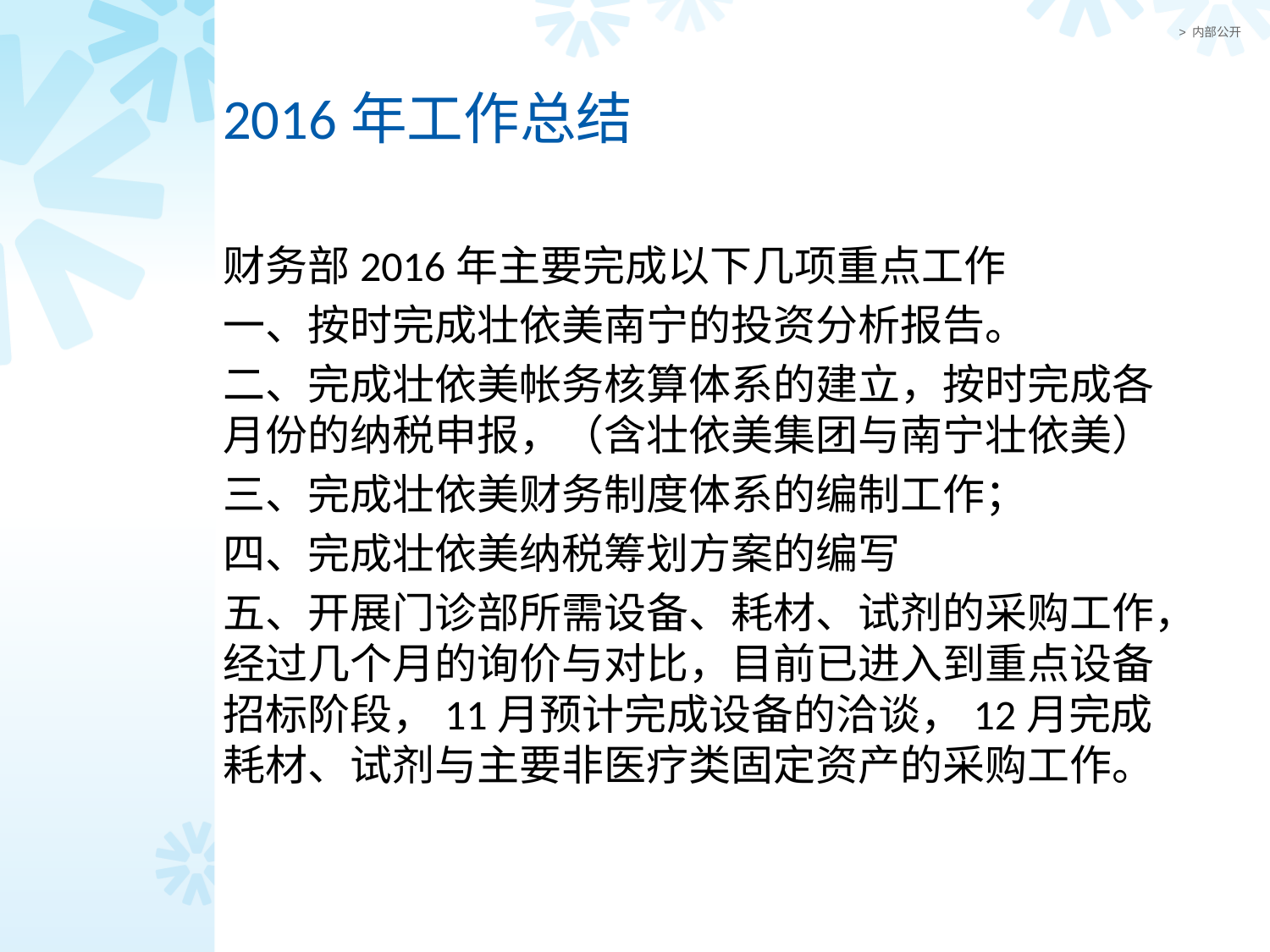

# 2016年工作总结
财务部2016年主要完成以下几项重点工作
一、按时完成壮依美南宁的投资分析报告。
二、完成壮依美帐务核算体系的建立，按时完成各月份的纳税申报，（含壮依美集团与南宁壮依美）
三、完成壮依美财务制度体系的编制工作；
四、完成壮依美纳税筹划方案的编写
五、开展门诊部所需设备、耗材、试剂的采购工作，经过几个月的询价与对比，目前已进入到重点设备招标阶段，11月预计完成设备的洽谈，12月完成耗材、试剂与主要非医疗类固定资产的采购工作。